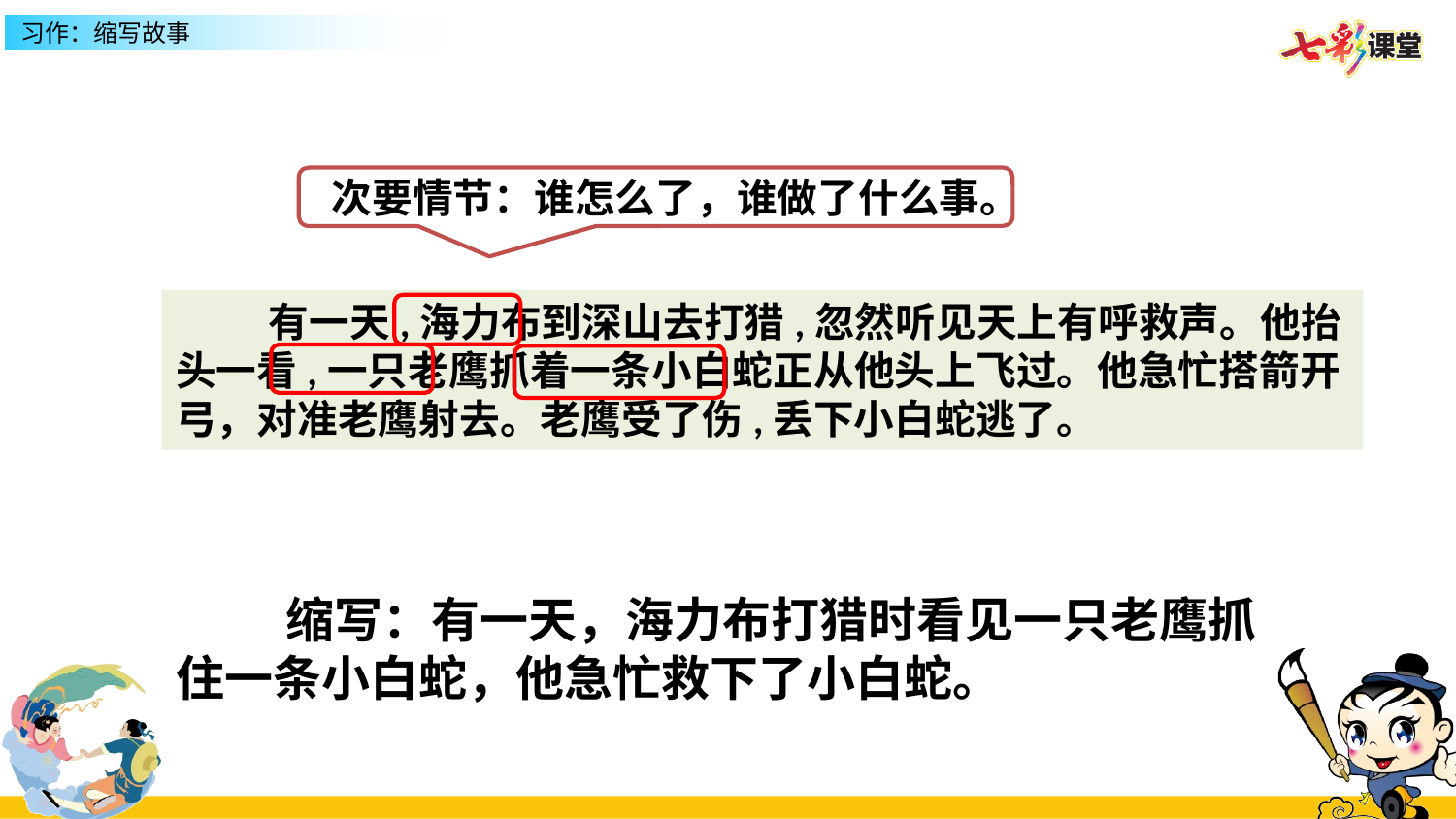

次要情节：谁怎么了，谁做了什么事。
         有一天,海力布到深山去打猎,忽然听见天上有呼救声。他抬头一看,一只老鹰抓着一条小白蛇正从他头上飞过。他急忙搭箭开弓，对准老鹰射去。老鹰受了伤,丢下小白蛇逃了。

         缩写：有一天，海力布打猎时看见一只老鹰抓住一条小白蛇，他急忙救下了小白蛇。